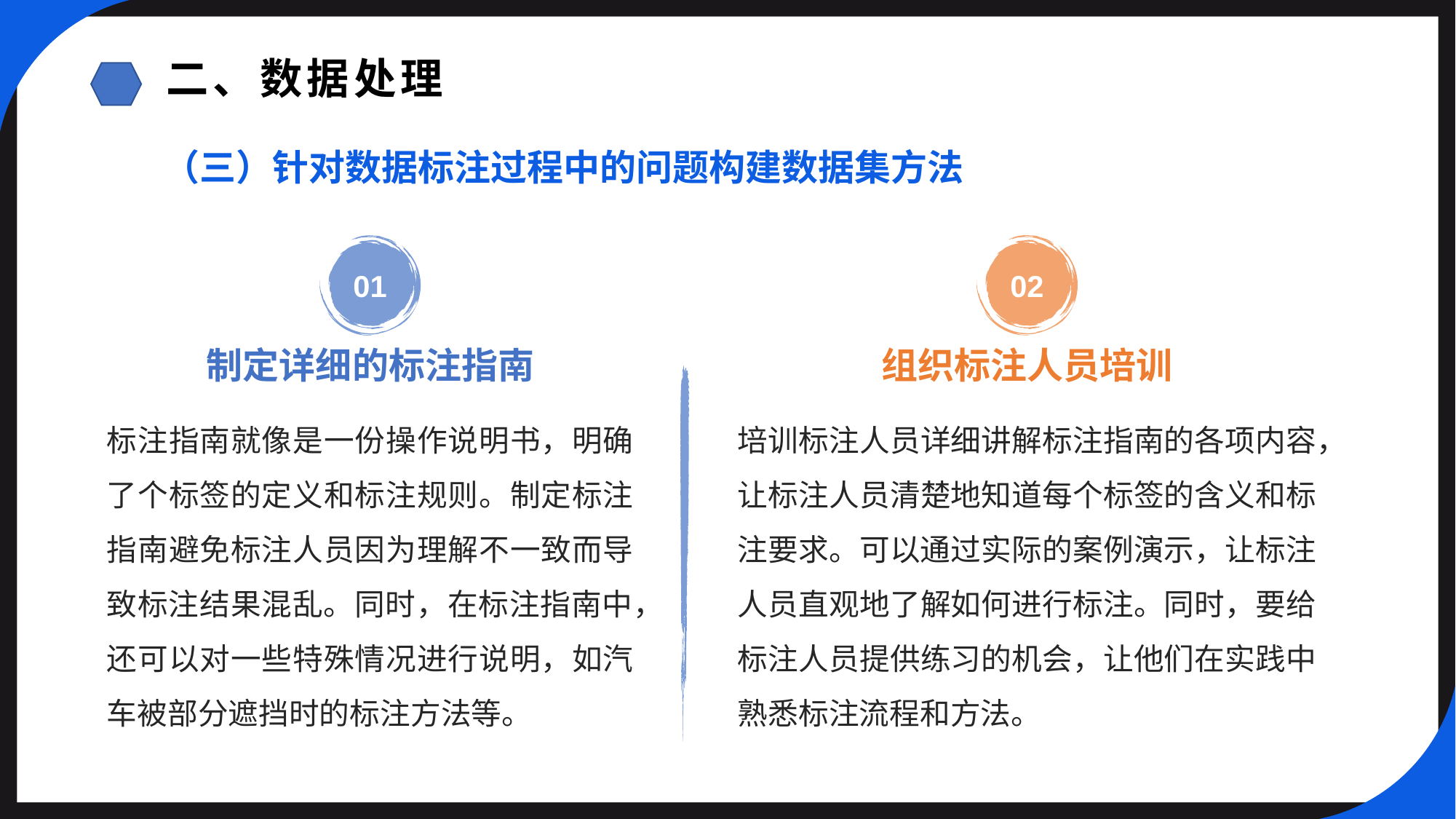

二、数据处理
（三）针对数据标注过程中的问题构建数据集方法
02
01
组织标注人员培训
制定详细的标注指南

标注指南就像是一份操作说明书，明确了个标签的定义和标注规则。制定标注指南避免标注人员因为理解不一致而导致标注结果混乱。同时，在标注指南中，还可以对一些特殊情况进行说明，如汽车被部分遮挡时的标注方法等。
培训标注人员详细讲解标注指南的各项内容，让标注人员清楚地知道每个标签的含义和标注要求。可以通过实际的案例演示，让标注人员直观地了解如何进行标注。同时，要给标注人员提供练习的机会，让他们在实践中熟悉标注流程和方法。